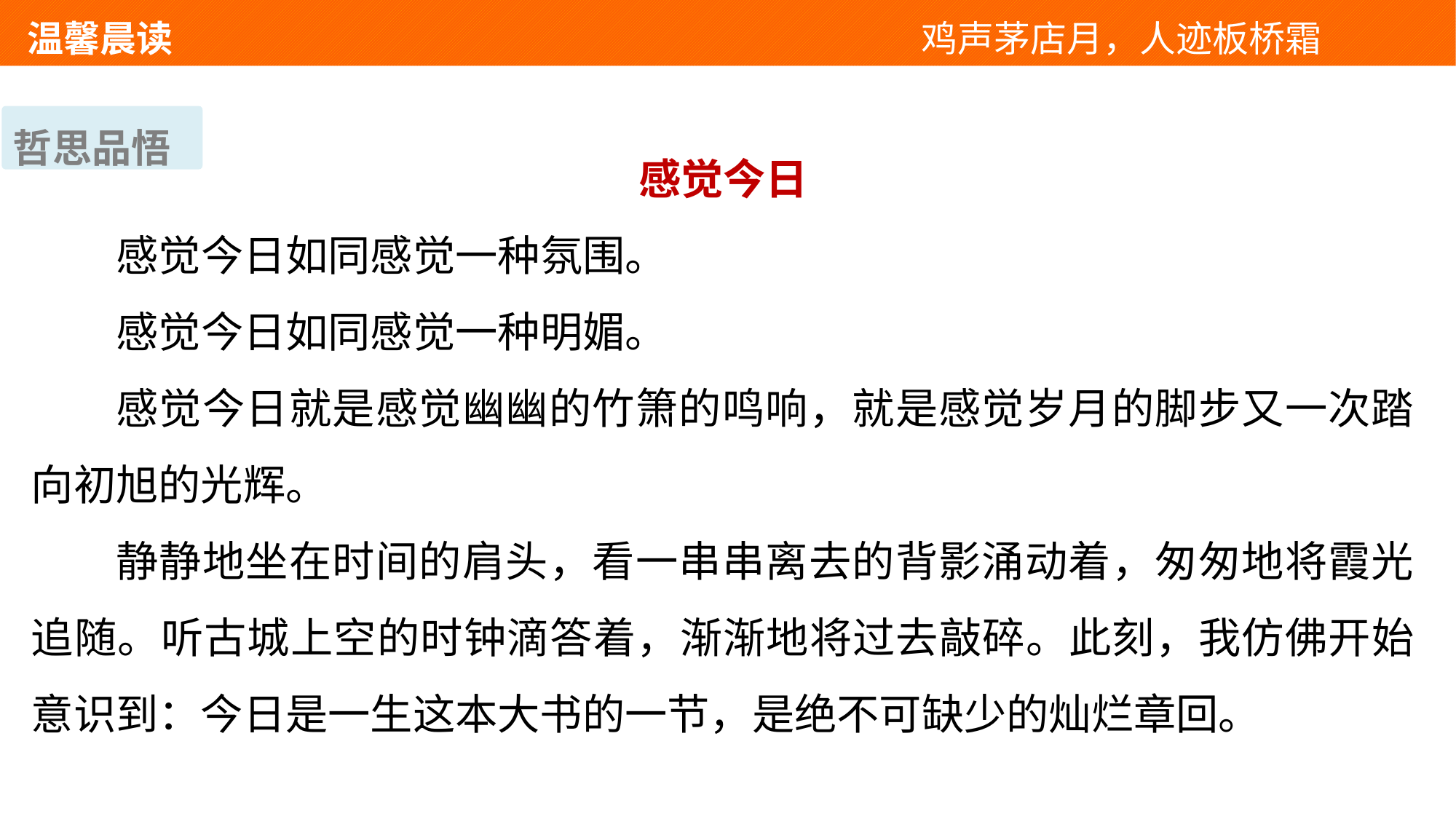

温馨晨读                                     　 　　　　　　　　　　　鸡声茅店月，人迹板桥霜
哲思品悟

感觉今日
感觉今日如同感觉一种氛围。
感觉今日如同感觉一种明媚。
感觉今日就是感觉幽幽的竹箫的鸣响，就是感觉岁月的脚步又一次踏向初旭的光辉。
静静地坐在时间的肩头，看一串串离去的背影涌动着，匆匆地将霞光追随。听古城上空的时钟滴答着，渐渐地将过去敲碎。此刻，我仿佛开始意识到：今日是一生这本大书的一节，是绝不可缺少的灿烂章回。